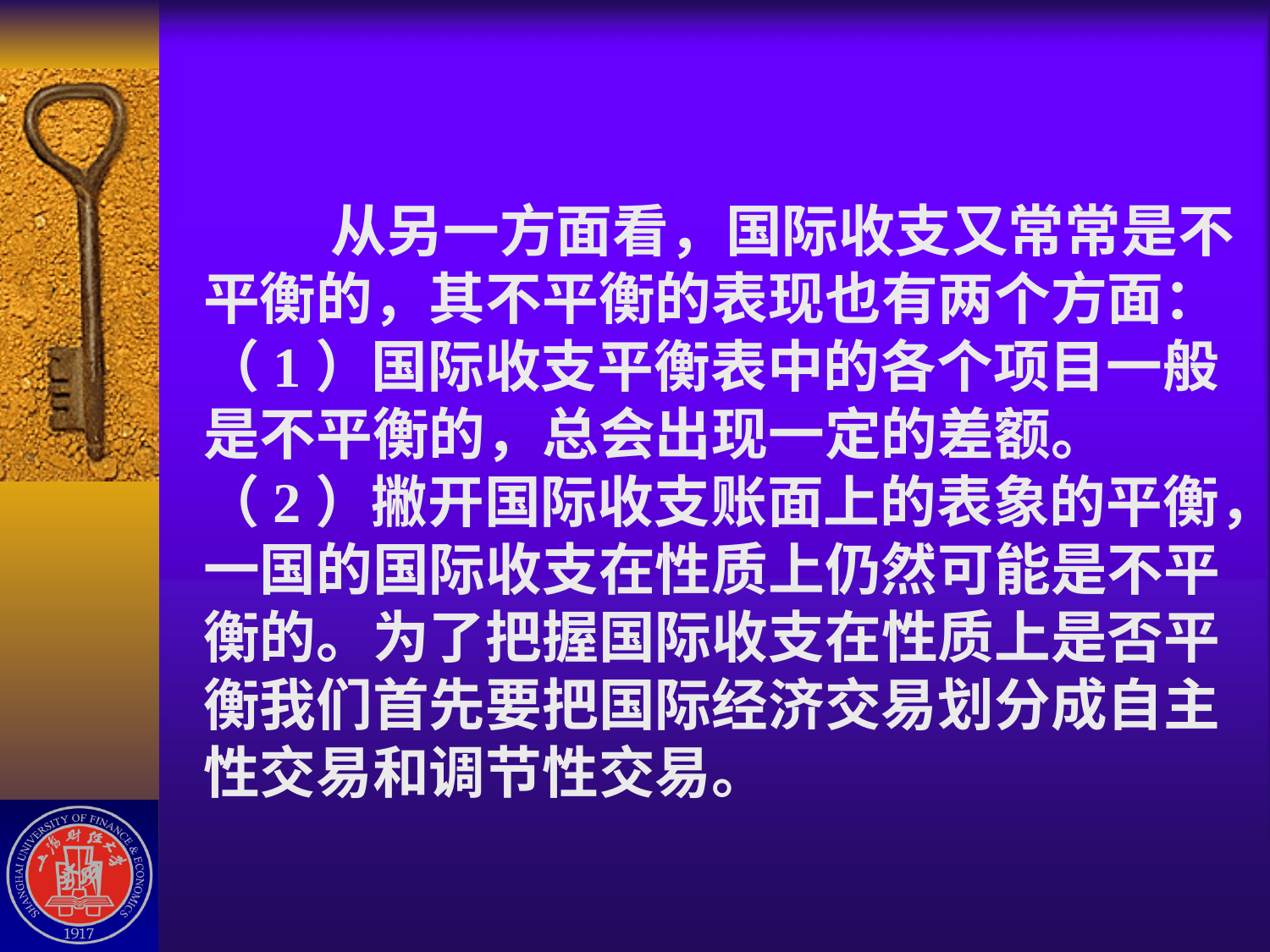

# 从另一方面看，国际收支又常常是不平衡的，其不平衡的表现也有两个方面：（1）国际收支平衡表中的各个项目一般是不平衡的，总会出现一定的差额。（2）撇开国际收支账面上的表象的平衡，一国的国际收支在性质上仍然可能是不平衡的。为了把握国际收支在性质上是否平衡我们首先要把国际经济交易划分成自主性交易和调节性交易。